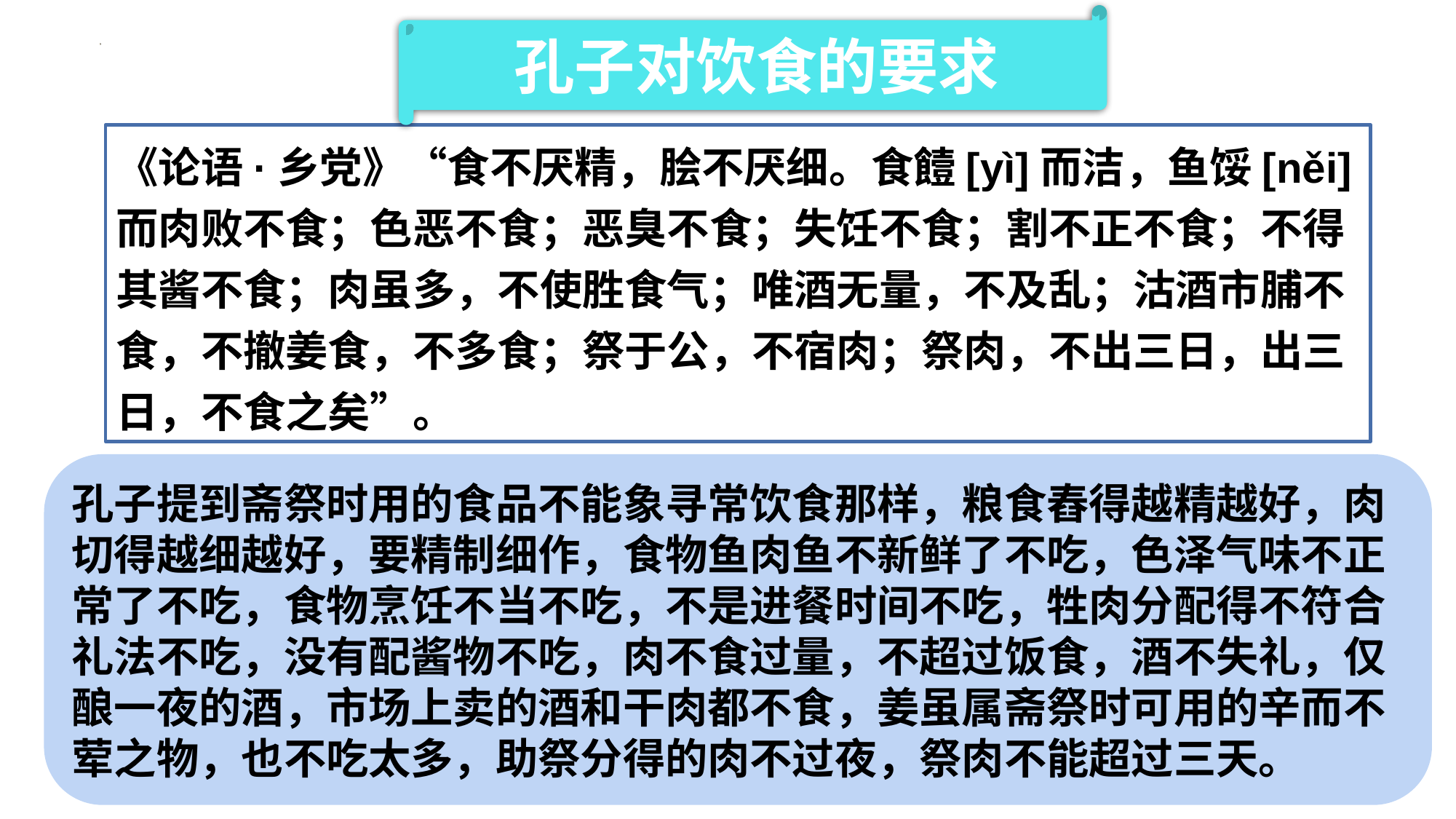

孔子对饮食的要求
《论语·乡党》“食不厌精，脍不厌细。食饐[yì]而洁，鱼馁[něi]而肉败不食；色恶不食；恶臭不食；失饪不食；割不正不食；不得其酱不食；肉虽多，不使胜食气；唯酒无量，不及乱；沽酒市脯不食，不撤姜食，不多食；祭于公，不宿肉；祭肉，不出三日，出三日，不食之矣”。
孔子提到斋祭时用的食品不能象寻常饮食那样，粮食舂得越精越好，肉切得越细越好，要精制细作，食物鱼肉鱼不新鲜了不吃，色泽气味不正常了不吃，食物烹饪不当不吃，不是进餐时间不吃，牲肉分配得不符合礼法不吃，没有配酱物不吃，肉不食过量，不超过饭食，酒不失礼，仅酿一夜的酒，市场上卖的酒和干肉都不食，姜虽属斋祭时可用的辛而不荤之物，也不吃太多，助祭分得的肉不过夜，祭肉不能超过三天。